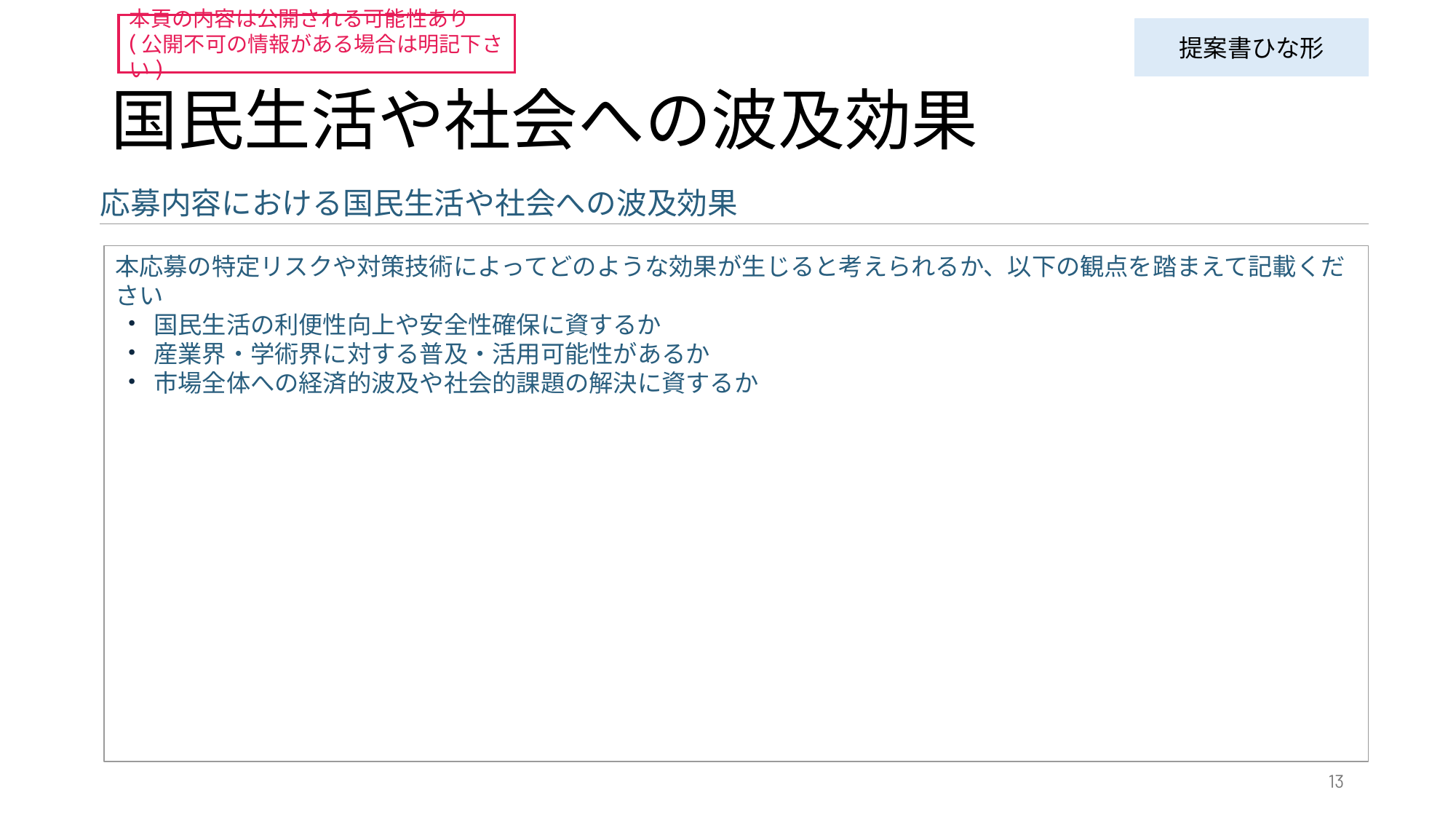

本頁の内容は公開される可能性あり
(公開不可の情報がある場合は明記下さい)
提案書ひな形
# 国民生活や社会への波及効果
応募内容における国民生活や社会への波及効果
本応募の特定リスクや対策技術によってどのような効果が生じると考えられるか、以下の観点を踏まえて記載ください
国民生活の利便性向上や安全性確保に資するか
産業界・学術界に対する普及・活用可能性があるか
市場全体への経済的波及や社会的課題の解決に資するか